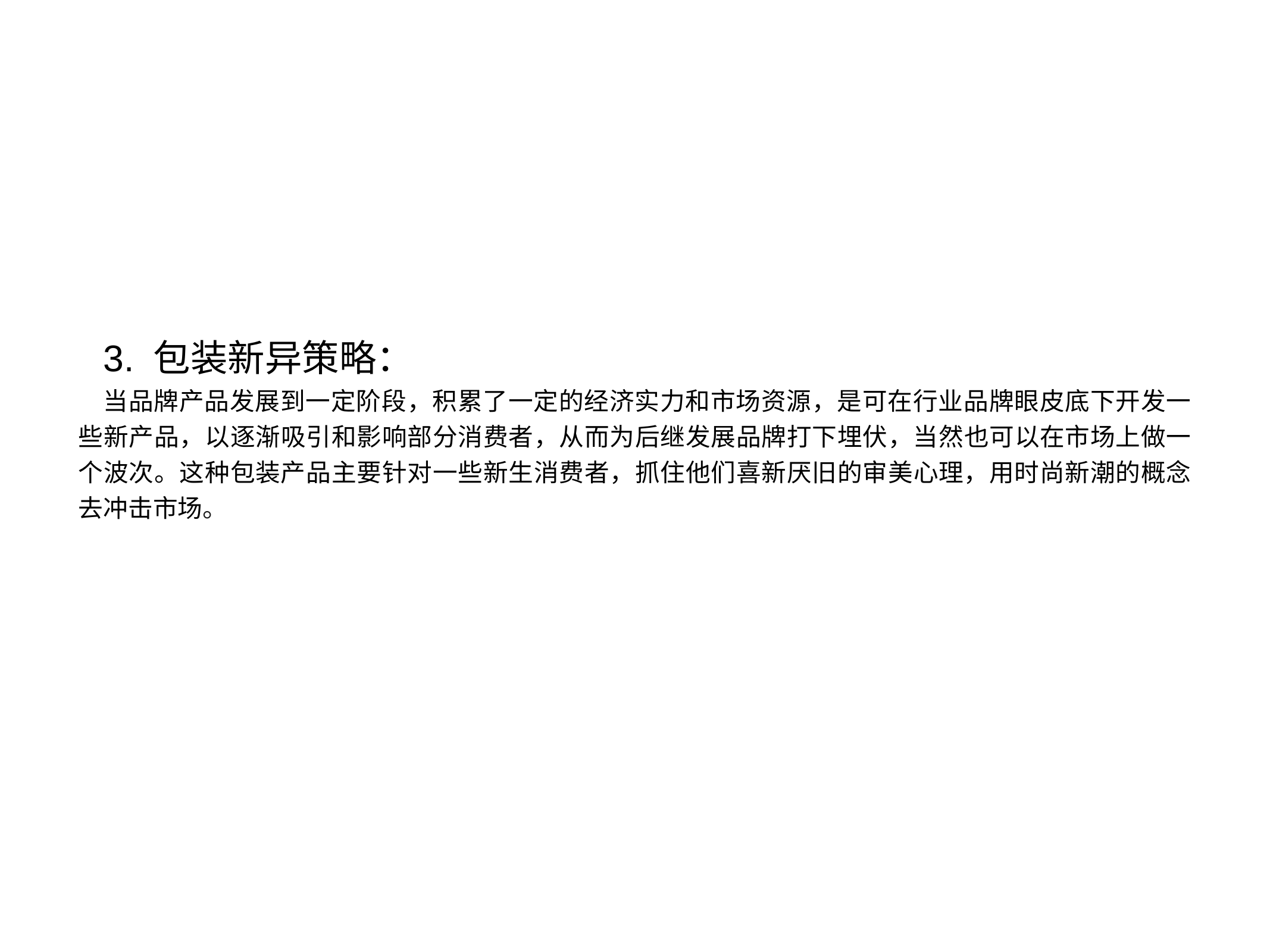

3. 包装新异策略：
当品牌产品发展到一定阶段，积累了一定的经济实力和市场资源，是可在行业品牌眼皮底下开发一些新产品，以逐渐吸引和影响部分消费者，从而为后继发展品牌打下埋伏，当然也可以在市场上做一个波次。这种包装产品主要针对一些新生消费者，抓住他们喜新厌旧的审美心理，用时尚新潮的概念去冲击市场。